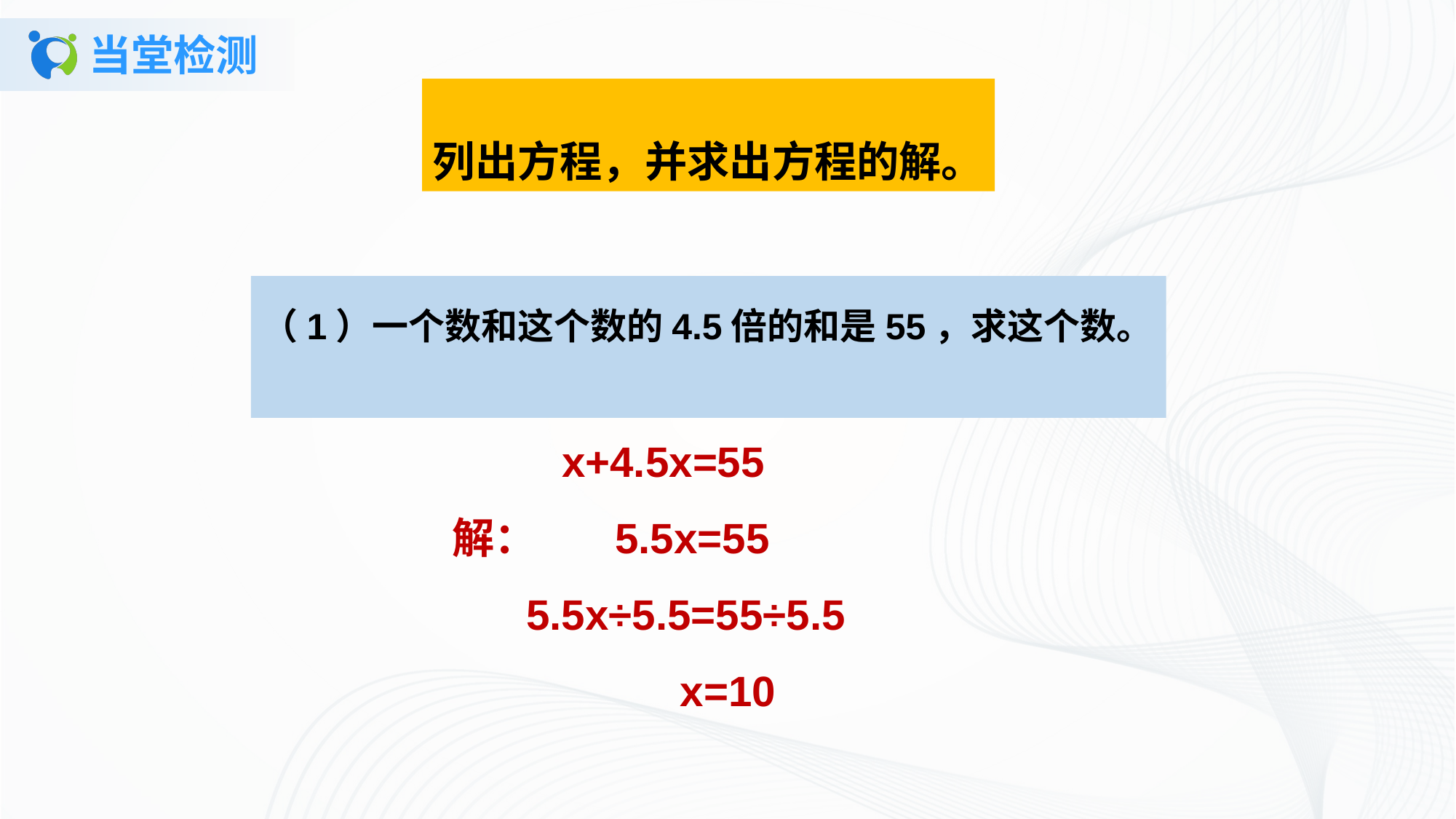

# 当堂检测
列出方程，并求出方程的解。
（1）一个数和这个数的4.5倍的和是55，求这个数。
               x+4.5x=55
      解：       5.5x=55
            5.5x÷5.5=55÷5.5
                         x=10